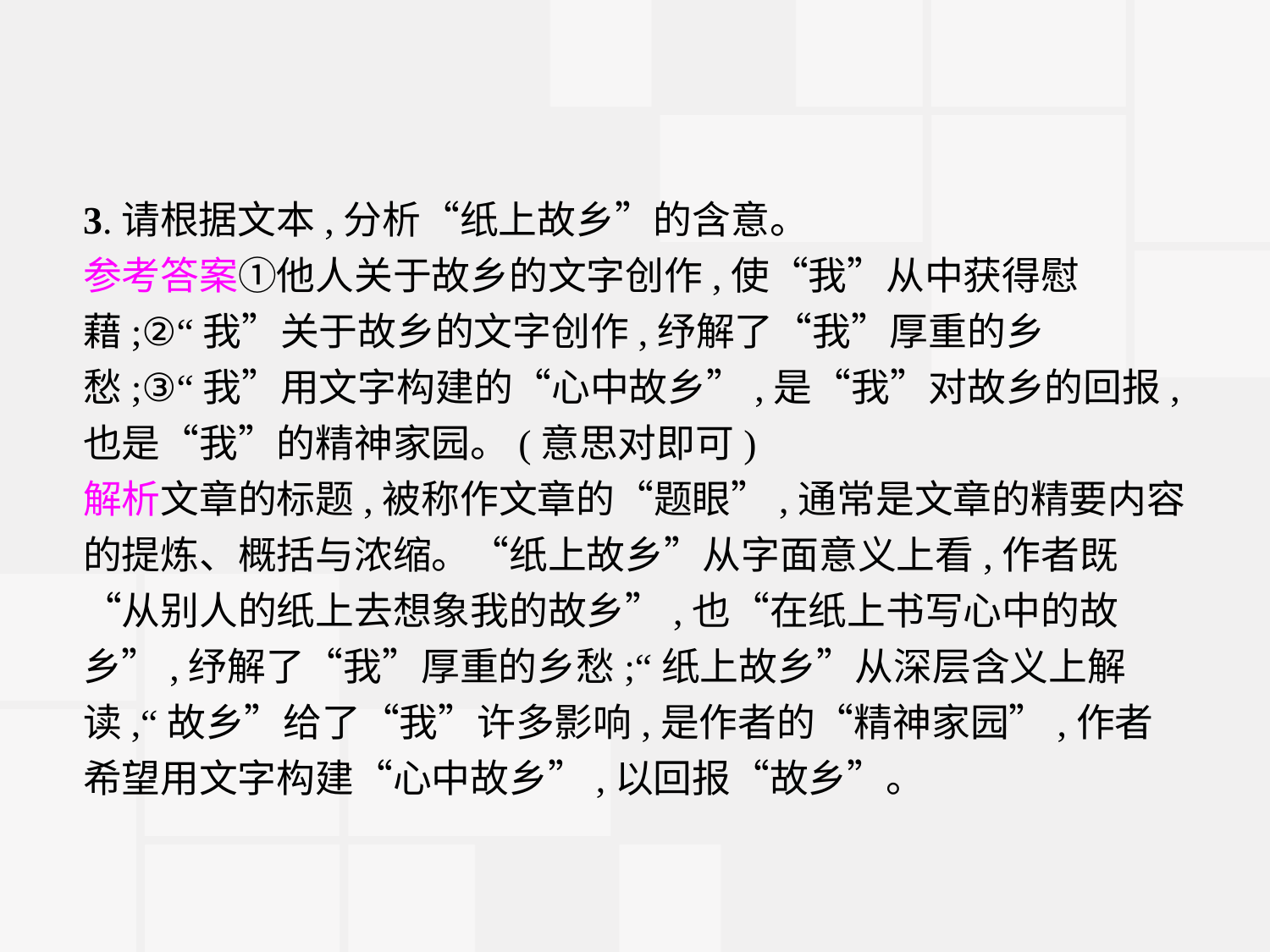

3.请根据文本,分析“纸上故乡”的含意。
参考答案①他人关于故乡的文字创作,使“我”从中获得慰藉;②“我”关于故乡的文字创作,纾解了“我”厚重的乡愁;③“我”用文字构建的“心中故乡”,是“我”对故乡的回报,也是“我”的精神家园。(意思对即可)
解析文章的标题,被称作文章的“题眼”,通常是文章的精要内容的提炼、概括与浓缩。“纸上故乡”从字面意义上看,作者既“从别人的纸上去想象我的故乡”,也“在纸上书写心中的故乡”,纾解了“我”厚重的乡愁;“纸上故乡”从深层含义上解读,“故乡”给了“我”许多影响,是作者的“精神家园”,作者希望用文字构建“心中故乡”,以回报“故乡”。